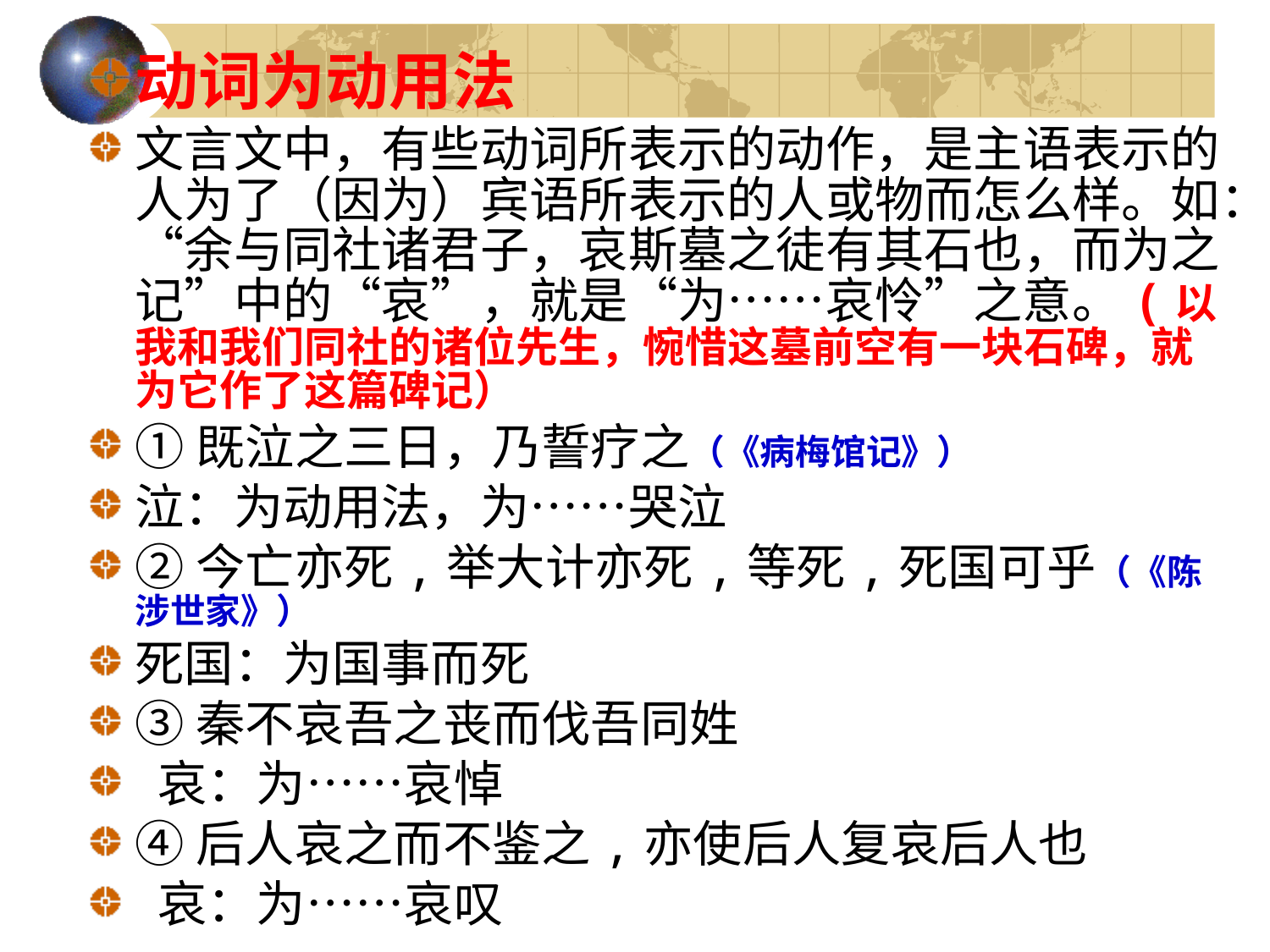

动词为动用法
文言文中，有些动词所表示的动作，是主语表示的人为了（因为）宾语所表示的人或物而怎么样。如：“余与同社诸君子，哀斯墓之徒有其石也，而为之记”中的“哀”，就是“为……哀怜”之意。(以我和我们同社的诸位先生，惋惜这墓前空有一块石碑，就为它作了这篇碑记）
①既泣之三日，乃誓疗之（《病梅馆记》）
泣：为动用法，为……哭泣
②今亡亦死,举大计亦死,等死,死国可乎（《陈涉世家》）
死国：为国事而死
③秦不哀吾之丧而伐吾同姓
 哀：为……哀悼
④后人哀之而不鉴之,亦使后人复哀后人也
 哀：为……哀叹